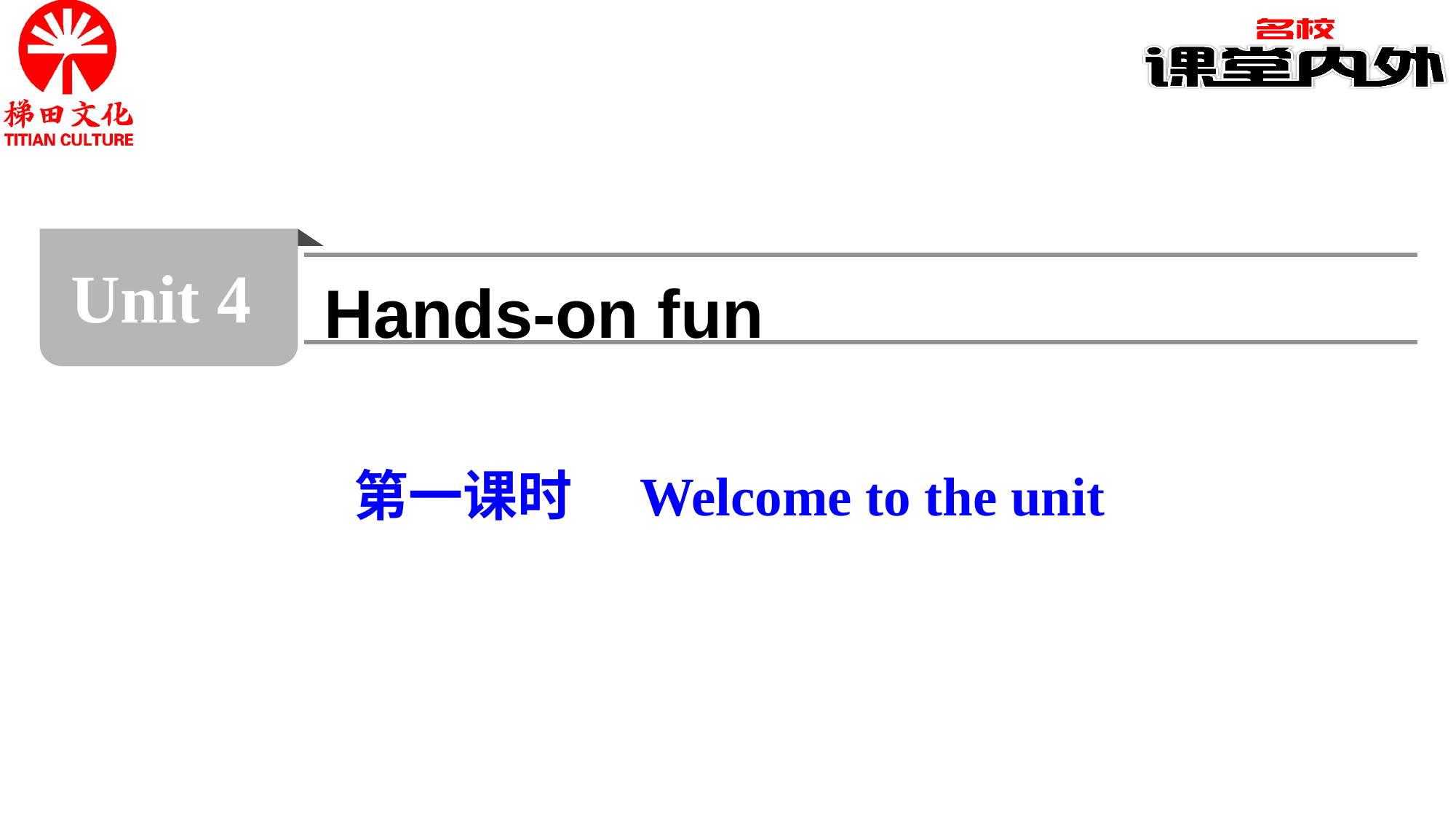

Unit 4
Hands-on fun
第一课时　Welcome to the unit